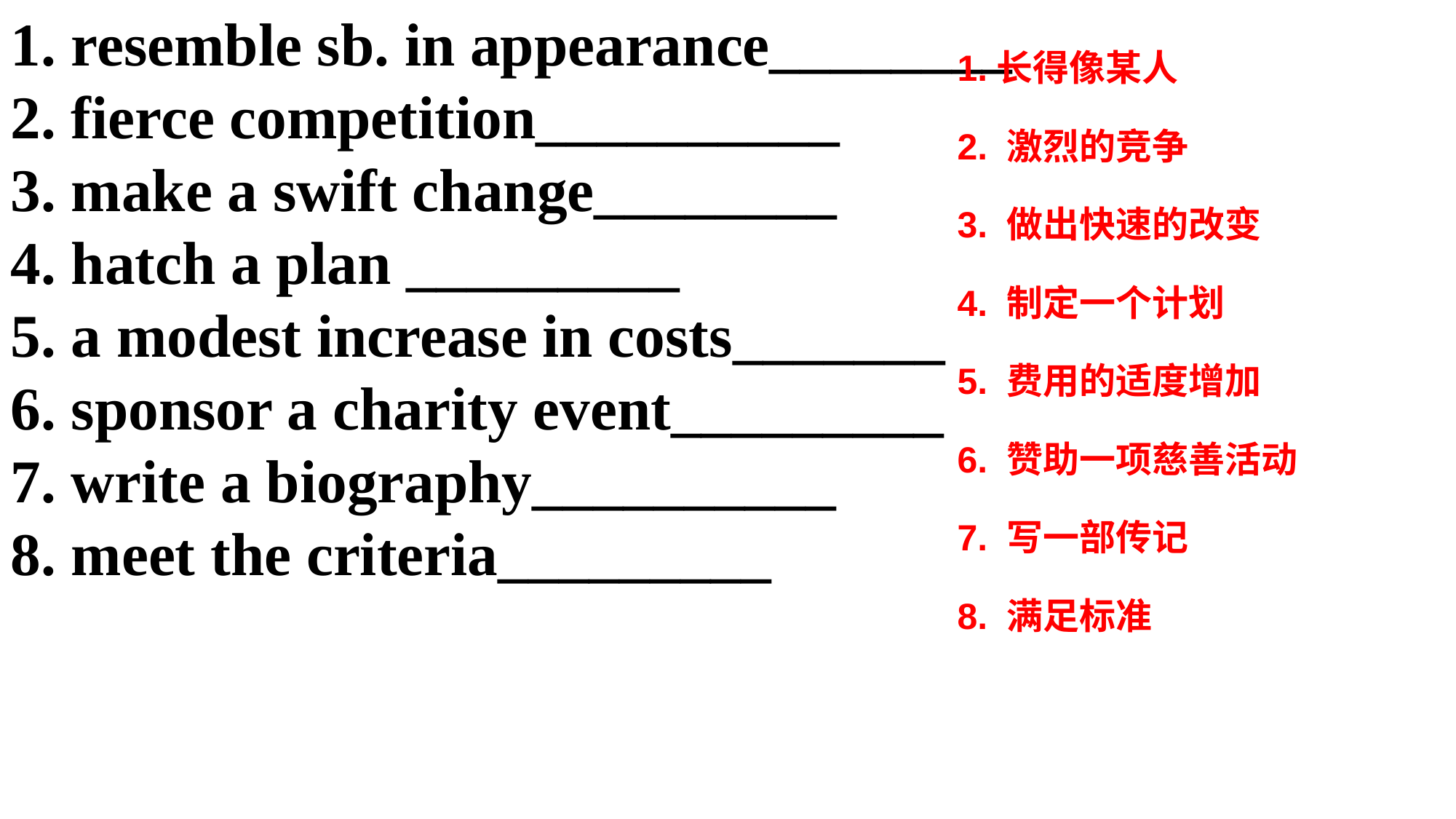

1. resemble sb. in appearance________
2. fierce competition__________
3. make a swift change________
4. hatch a plan _________
5. a modest increase in costs_______
6. sponsor a charity event_________
7. write a biography__________
8. meet the criteria_________
1.长得像某人

2. 激烈的竞争

3. 做出快速的改变

4. 制定一个计划

5. 费用的适度增加

6. 赞助一项慈善活动

7. 写一部传记

8. 满足标准